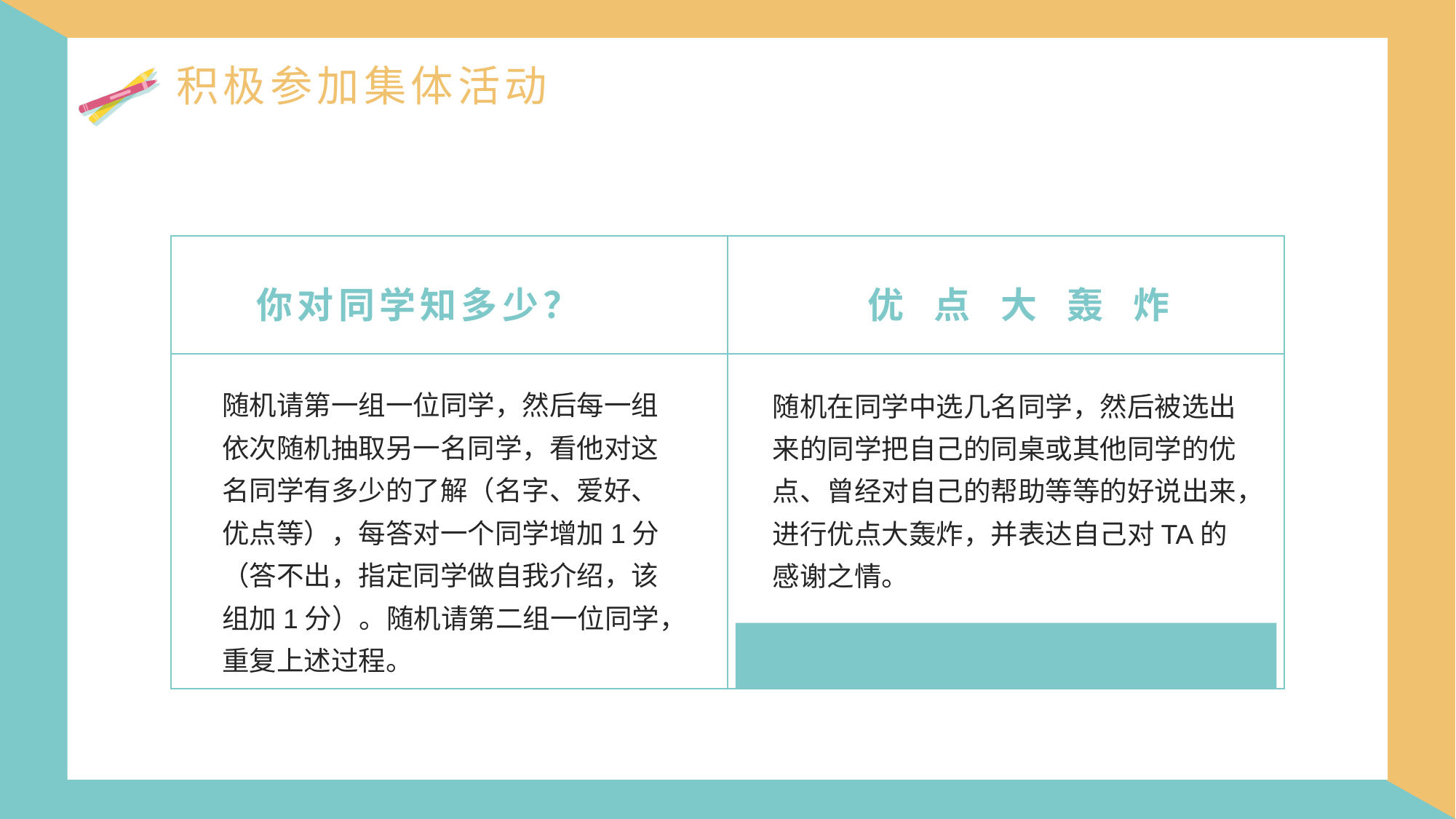

你对同学知多少？
优  点  大  轰  炸
随机请第一组一位同学，然后每一组依次随机抽取另一名同学，看他对这名同学有多少的了解（名字、爱好、优点等），每答对一个同学增加1分（答不出，指定同学做自我介绍，该组加1分）。随机请第二组一位同学，重复上述过程。
随机在同学中选几名同学，然后被选出来的同学把自己的同桌或其他同学的优点、曾经对自己的帮助等等的好说出来，进行优点大轰炸，并表达自己对TA的感谢之情。